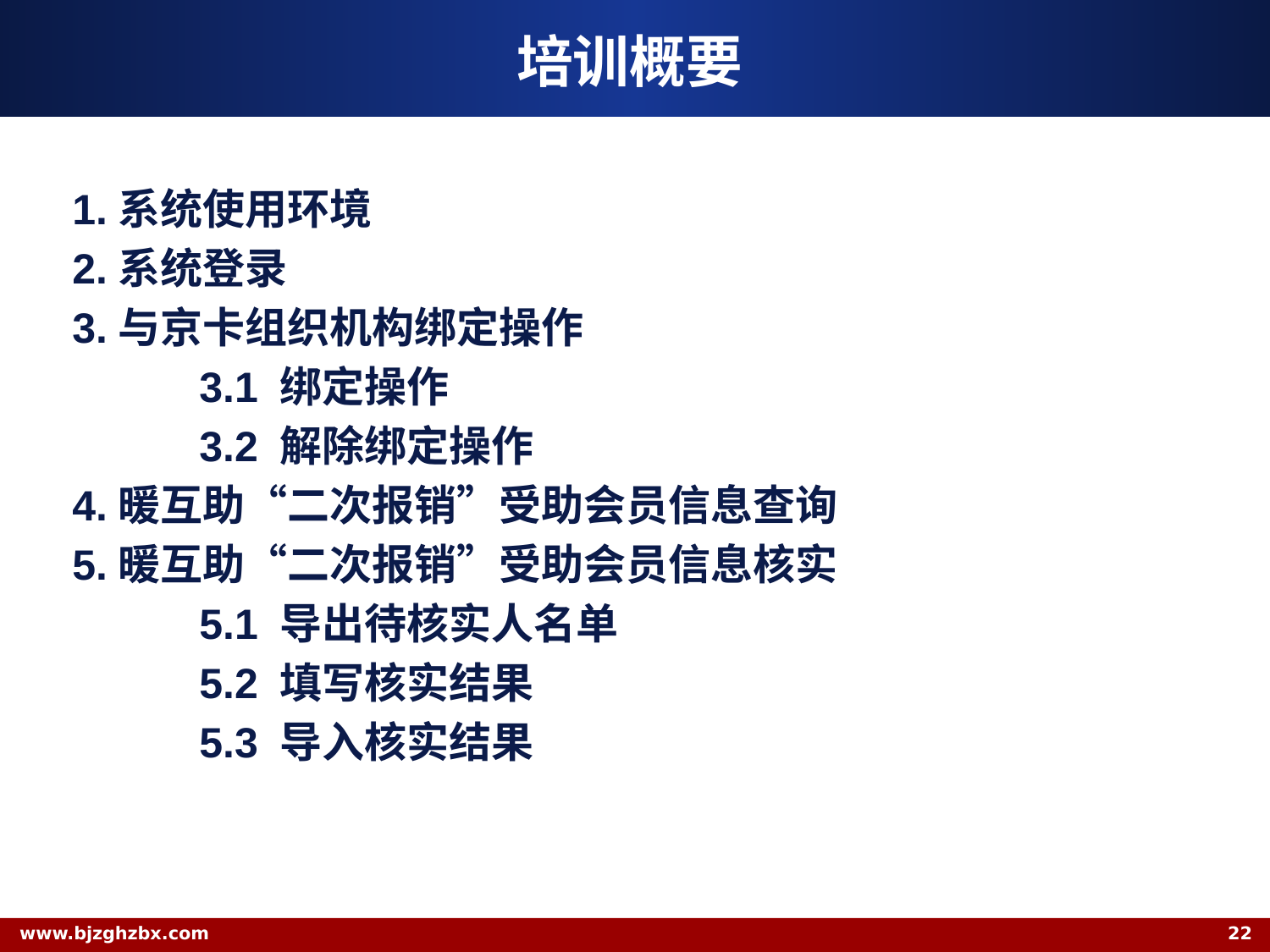

# 培训概要
1.系统使用环境
2.系统登录
3.与京卡组织机构绑定操作
   	3.1 绑定操作
   	3.2 解除绑定操作
4.暖互助“二次报销”受助会员信息查询
5.暖互助“二次报销”受助会员信息核实
	5.1 导出待核实人名单
	5.2 填写核实结果
	5.3 导入核实结果

www.bjzghzbx.com                                                                                                                                                                      22